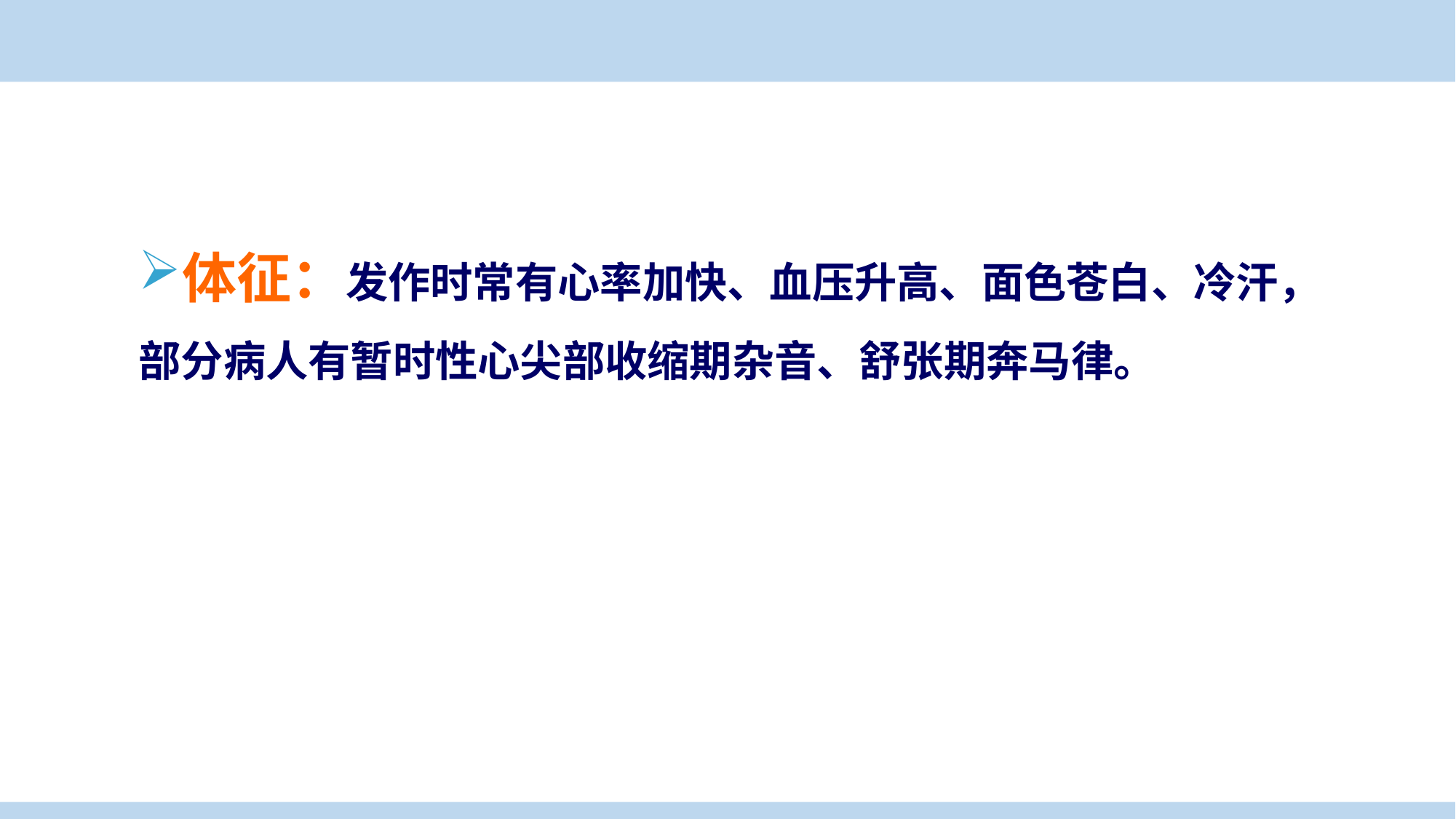

体征：发作时常有心率加快、血压升高、面色苍白、冷汗，部分病人有暂时性心尖部收缩期杂音、舒张期奔马律。